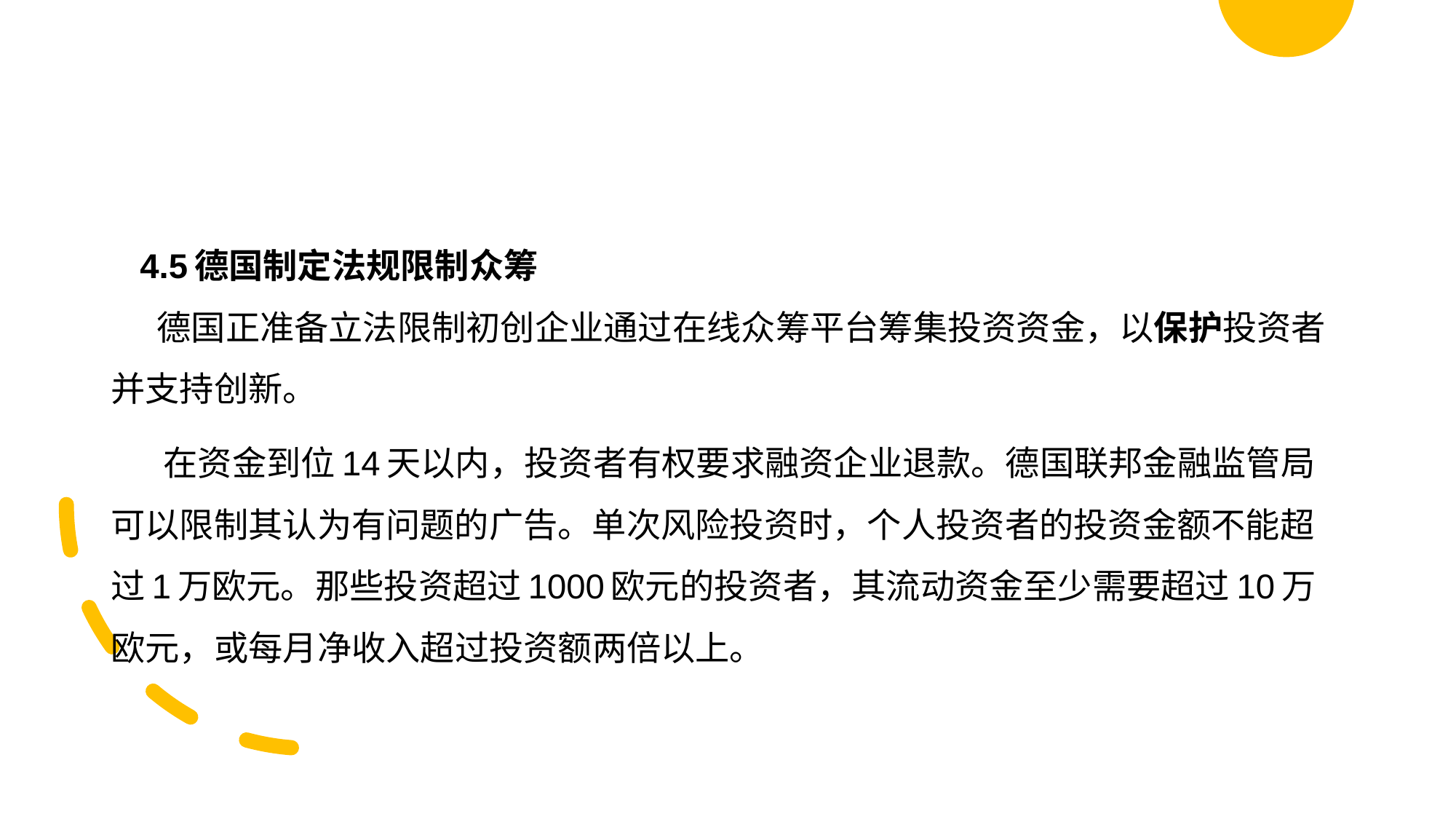

#
   4.5德国制定法规限制众筹
      德国正准备立法限制初创企业通过在线众筹平台筹集投资资金，以保护投资者并支持创新。
      在资金到位14天以内，投资者有权要求融资企业退款。德国联邦金融监管局可以限制其认为有问题的广告。单次风险投资时，个人投资者的投资金额不能超过1万欧元。那些投资超过1000欧元的投资者，其流动资金至少需要超过10万欧元，或每月净收入超过投资额两倍以上。